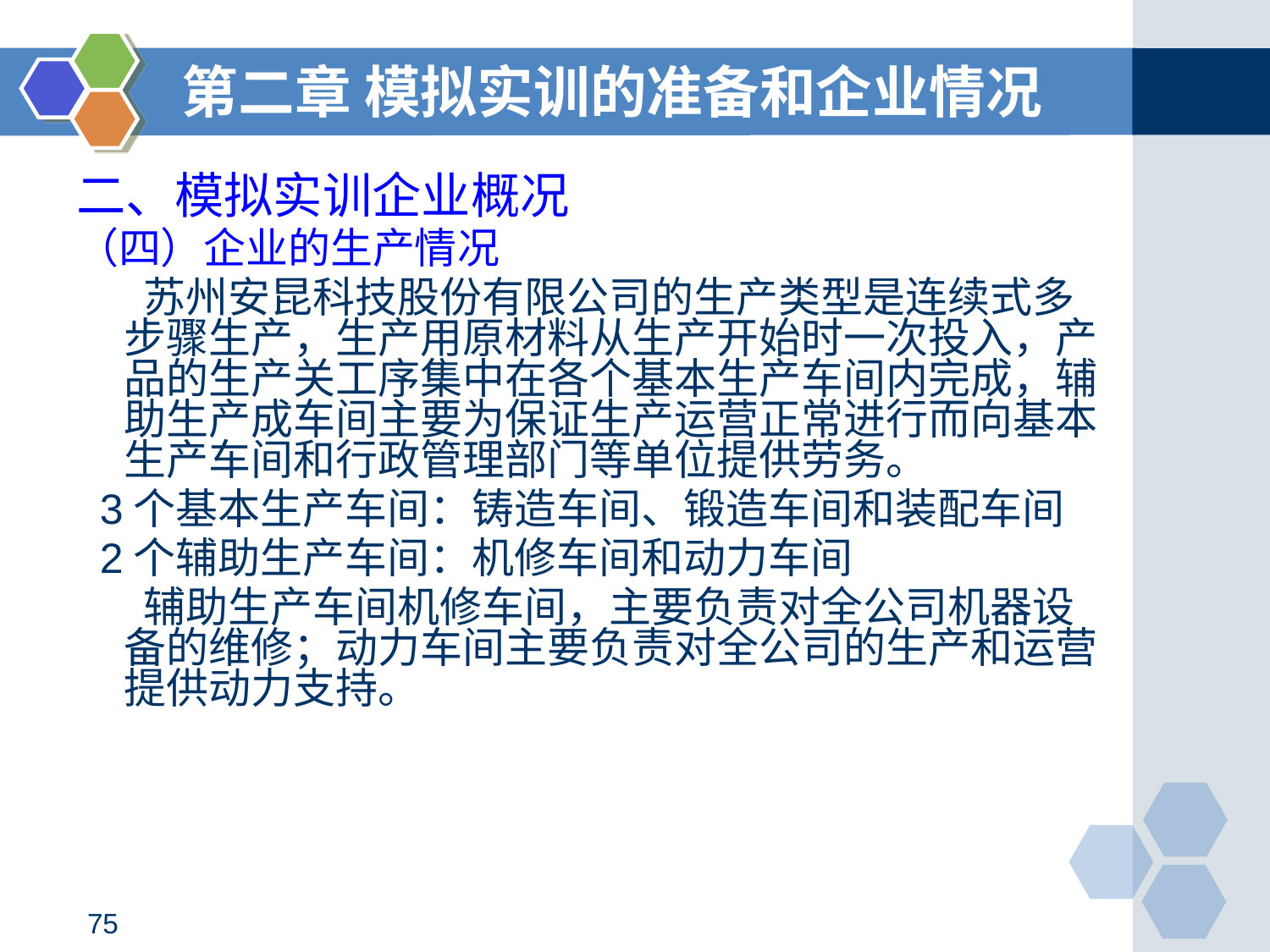

第二章 模拟实训的准备和企业情况
二、模拟实训企业概况
（四）企业的生产情况
      苏州安昆科技股份有限公司的生产类型是连续式多步骤生产，生产用原材料从生产开始时一次投入，产品的生产关工序集中在各个基本生产车间内完成，辅助生产成车间主要为保证生产运营正常进行而向基本生产车间和行政管理部门等单位提供劳务。
  3个基本生产车间：铸造车间、锻造车间和装配车间
  2个辅助生产车间：机修车间和动力车间
      辅助生产车间机修车间，主要负责对全公司机器设备的维修；动力车间主要负责对全公司的生产和运营提供动力支持。